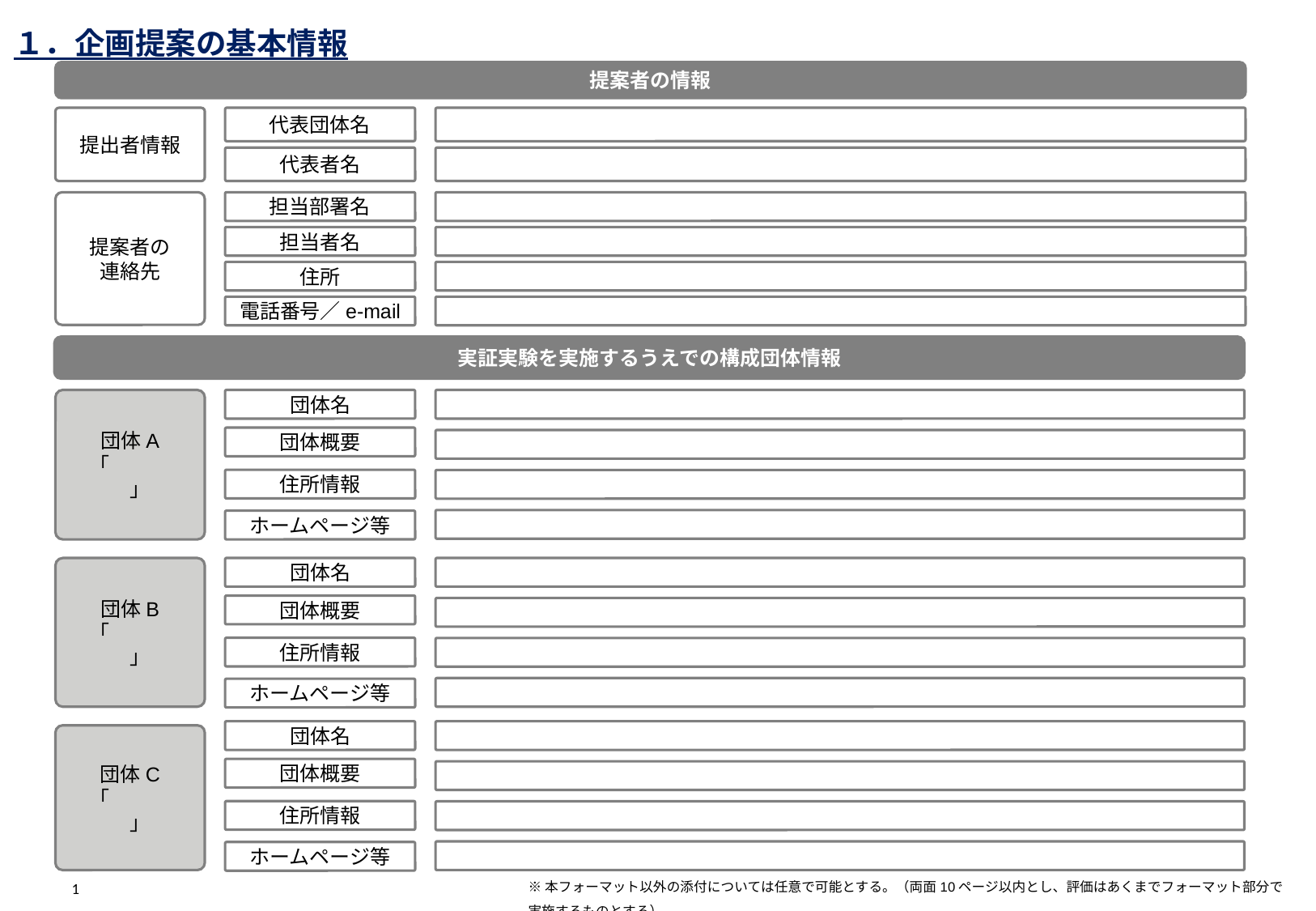

１．企画提案の基本情報
提案者の情報
代表団体名

提出者情報
代表者名

提案者の
連絡先
担当部署名

担当者名

住所

電話番号／e-mail

実証実験を実施するうえでの構成団体情報
団体A
「　　　　」
団体名

団体概要

住所情報

ホームページ等
団体B
「　　　　」
団体名

団体概要

住所情報

ホームページ等
団体名

団体C
「　　　　」
団体概要

住所情報

ホームページ等
※本フォーマット以外の添付については任意で可能とする。（両面10ページ以内とし、評価はあくまでフォーマット部分で実施するものとする）
1